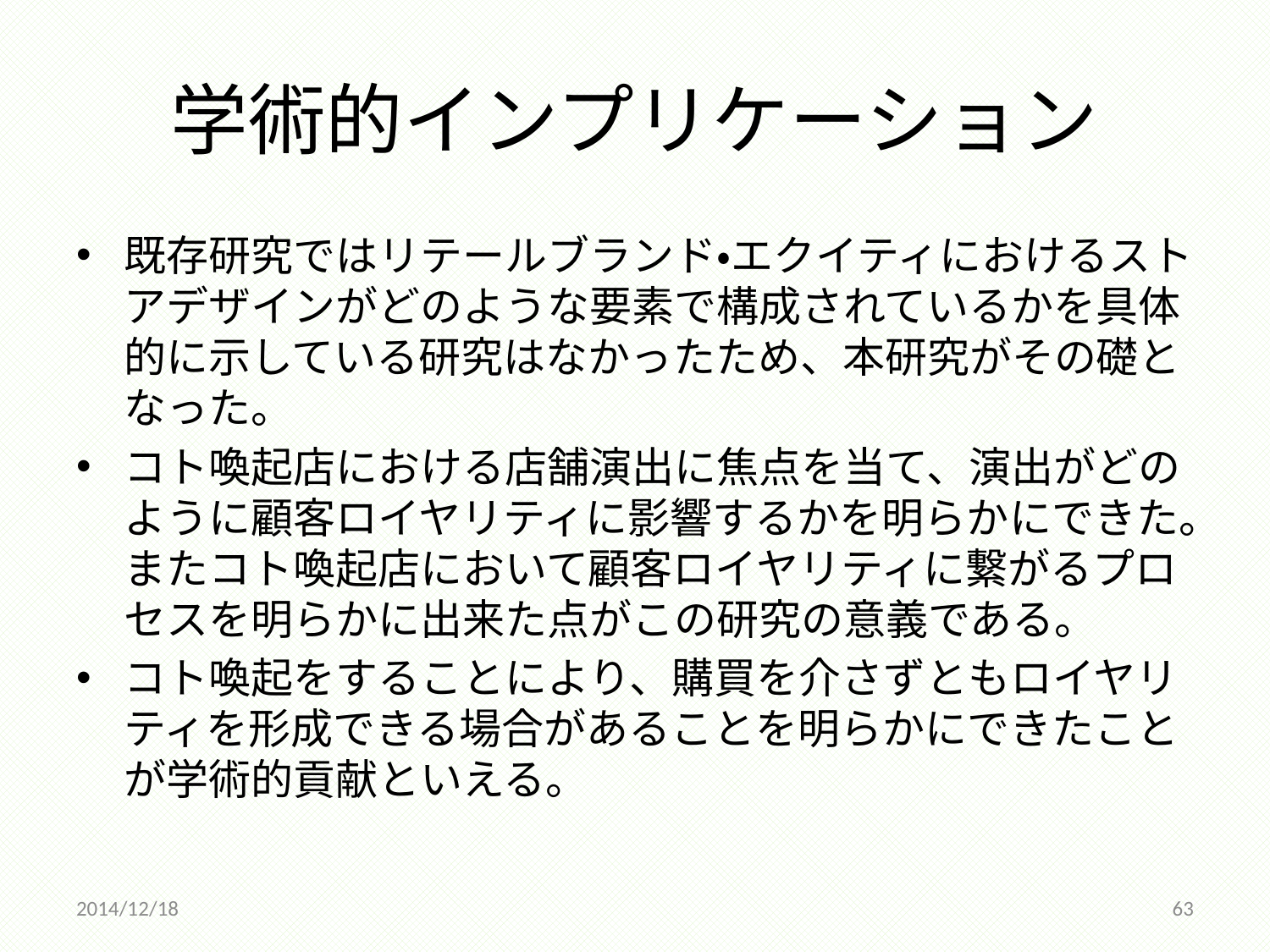

# 学術的インプリケーション
既存研究ではリテールブランド・エクイティにおけるストアデザインがどのような要素で構成されているかを具体的に示している研究はなかったため、本研究がその礎となった。
コト喚起店における店舗演出に焦点を当て、演出がどのように顧客ロイヤリティに影響するかを明らかにできた。またコト喚起店において顧客ロイヤリティに繋がるプロセスを明らかに出来た点がこの研究の意義である。
コト喚起をすることにより、購買を介さずともロイヤリティを形成できる場合があることを明らかにできたことが学術的貢献といえる。

2014/12/18
63